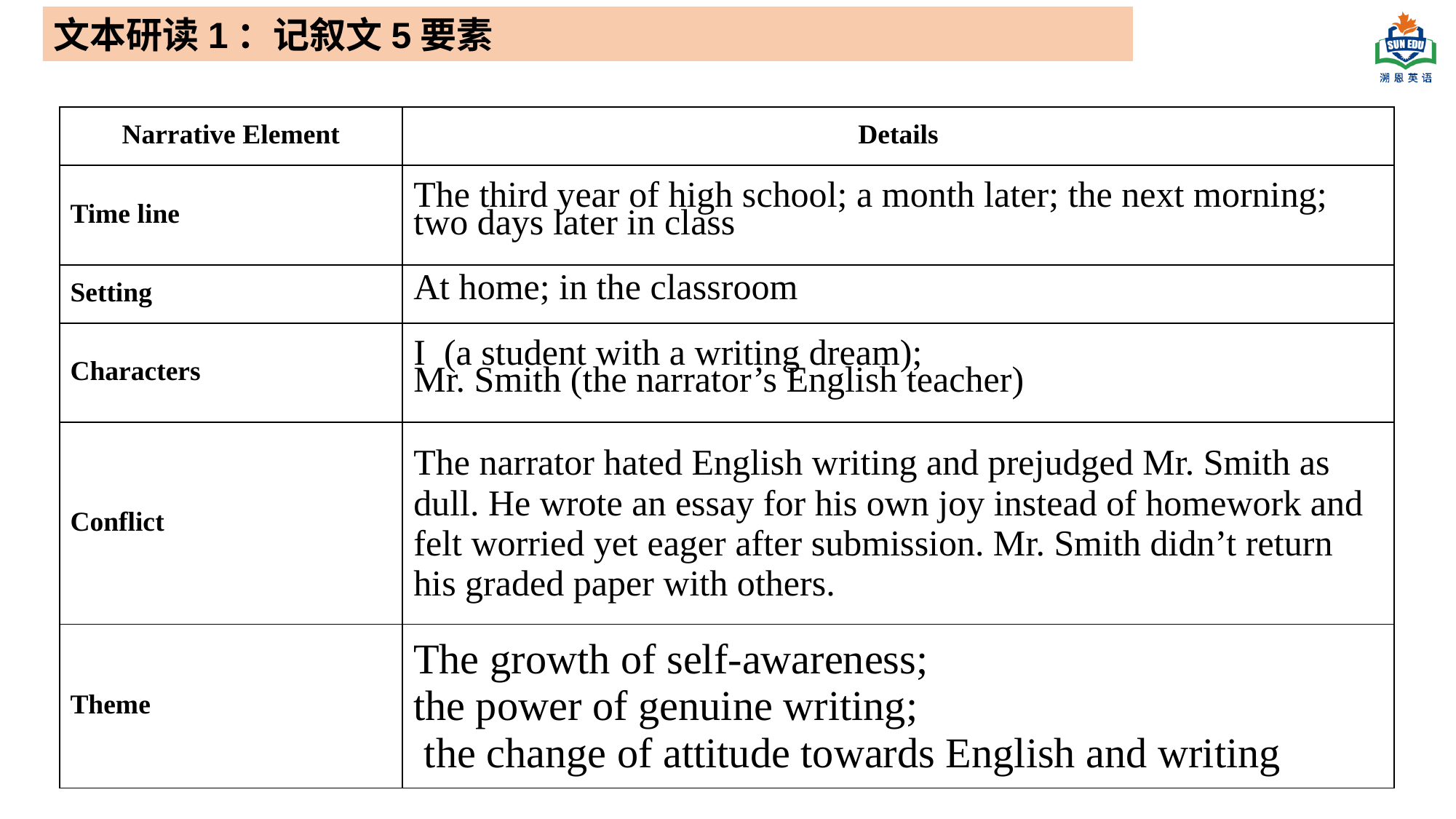

文本研读1：记叙文5要素
| Narrative Element | Details |
| --- | --- |
| Time line | The third year of high school; a month later; the next morning; two days later in class |
| Setting | At home; in the classroom |
| Characters | I (a student with a writing dream); Mr. Smith (the narrator’s English teacher) |
| Conflict | The narrator hated English writing and prejudged Mr. Smith as dull. He wrote an essay for his own joy instead of homework and felt worried yet eager after submission. Mr. Smith didn’t return his graded paper with others. |
| Theme | The growth of self-awareness; the power of genuine writing; the change of attitude towards English and writing |